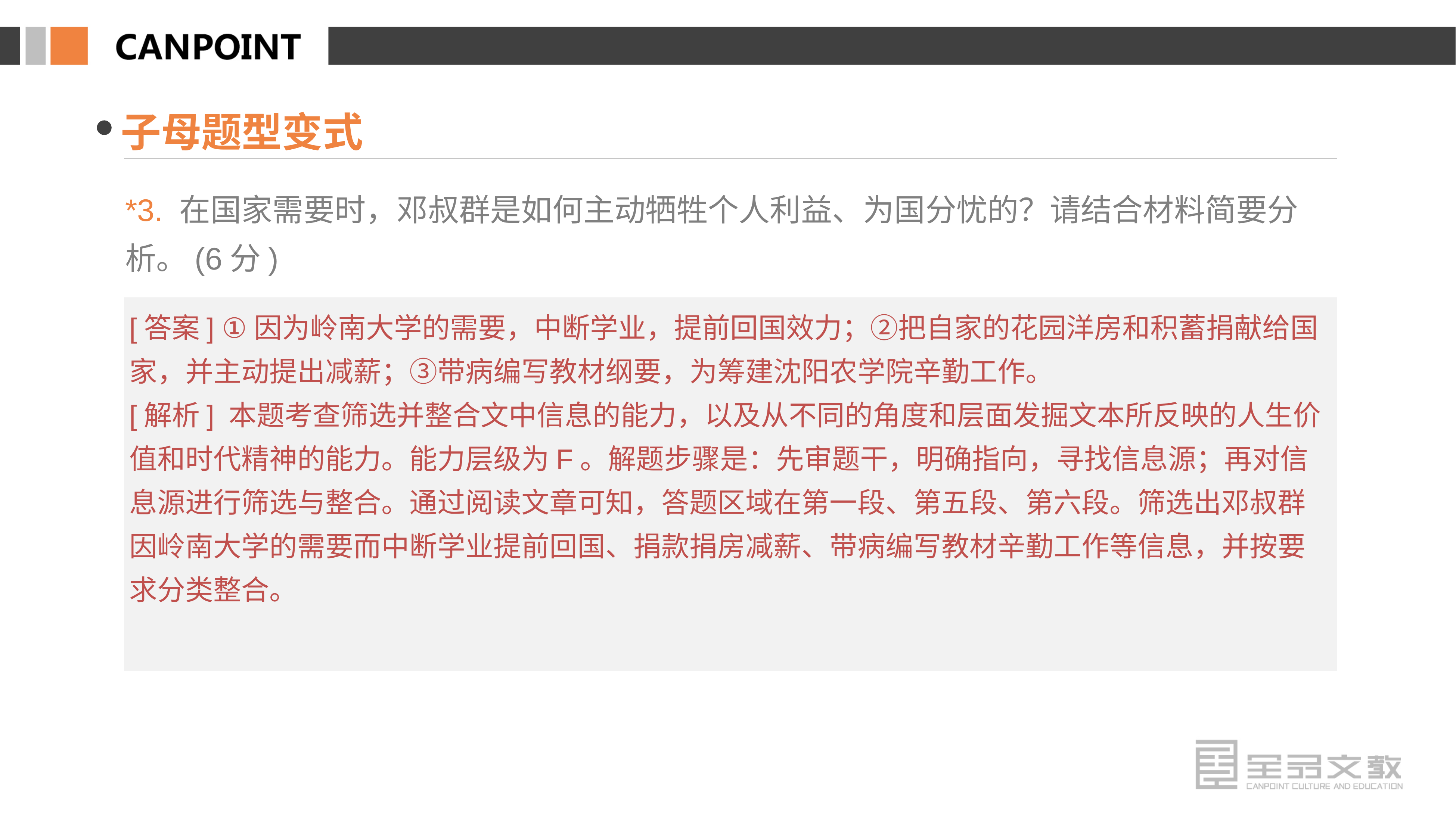

子母题型变式

*3. 在国家需要时，邓叔群是如何主动牺牲个人利益、为国分忧的？请结合材料简要分析。(6分)

[答案] ①因为岭南大学的需要，中断学业，提前回国效力；②把自家的花园洋房和积蓄捐献给国家，并主动提出减薪；③带病编写教材纲要，为筹建沈阳农学院辛勤工作。
[解析] 本题考查筛选并整合文中信息的能力，以及从不同的角度和层面发掘文本所反映的人生价值和时代精神的能力。能力层级为F。解题步骤是：先审题干，明确指向，寻找信息源；再对信息源进行筛选与整合。通过阅读文章可知，答题区域在第一段、第五段、第六段。筛选出邓叔群因岭南大学的需要而中断学业提前回国、捐款捐房减薪、带病编写教材辛勤工作等信息，并按要求分类整合。